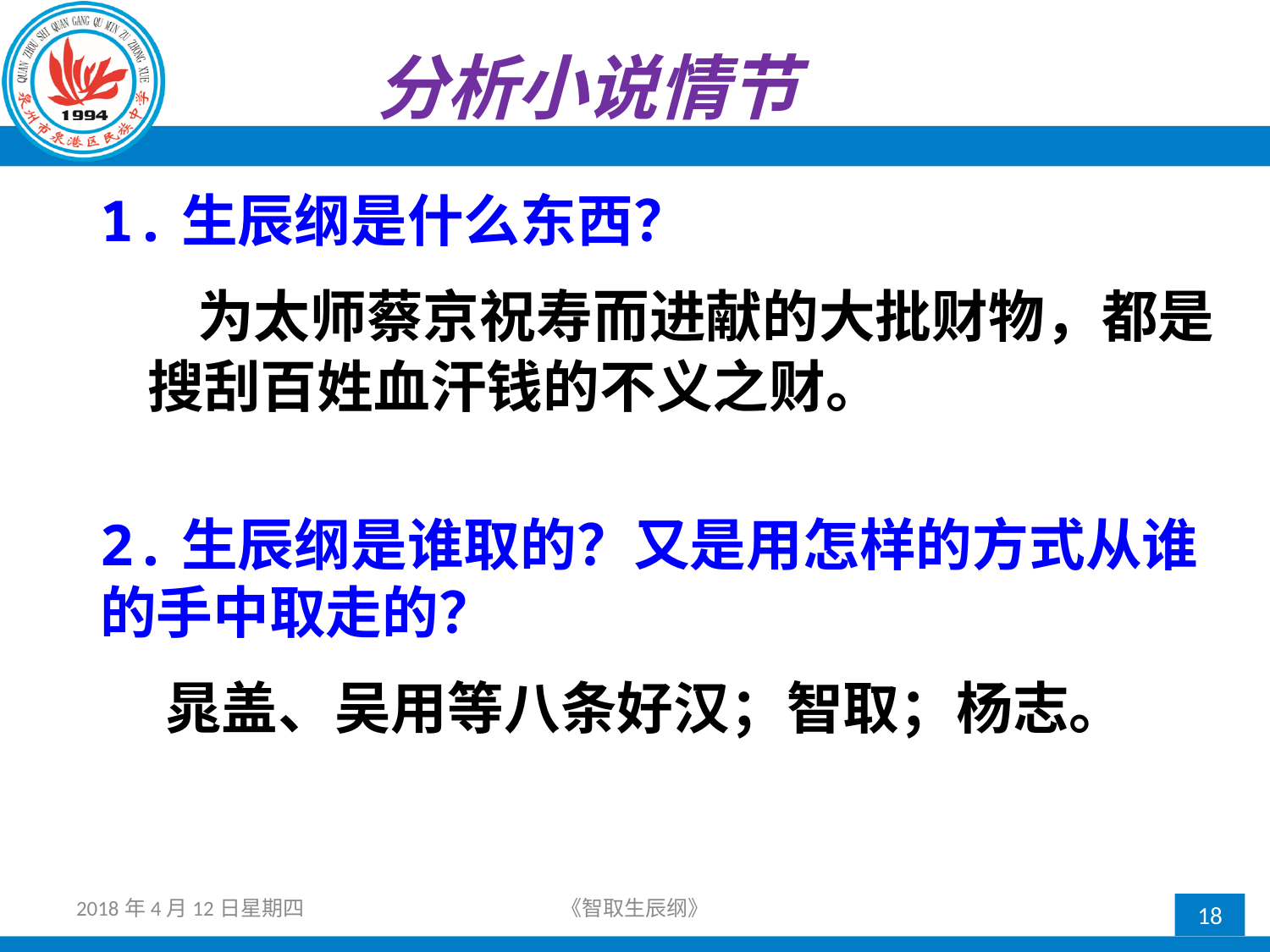

# 分析小说情节
1.生辰纲是什么东西？
     为太师蔡京祝寿而进献的大批财物，都是搜刮百姓血汗钱的不义之财。

2.生辰纲是谁取的？又是用怎样的方式从谁的手中取走的？
   晁盖、吴用等八条好汉；智取；杨志。

2018年4月12日星期四
《智取生辰纲》